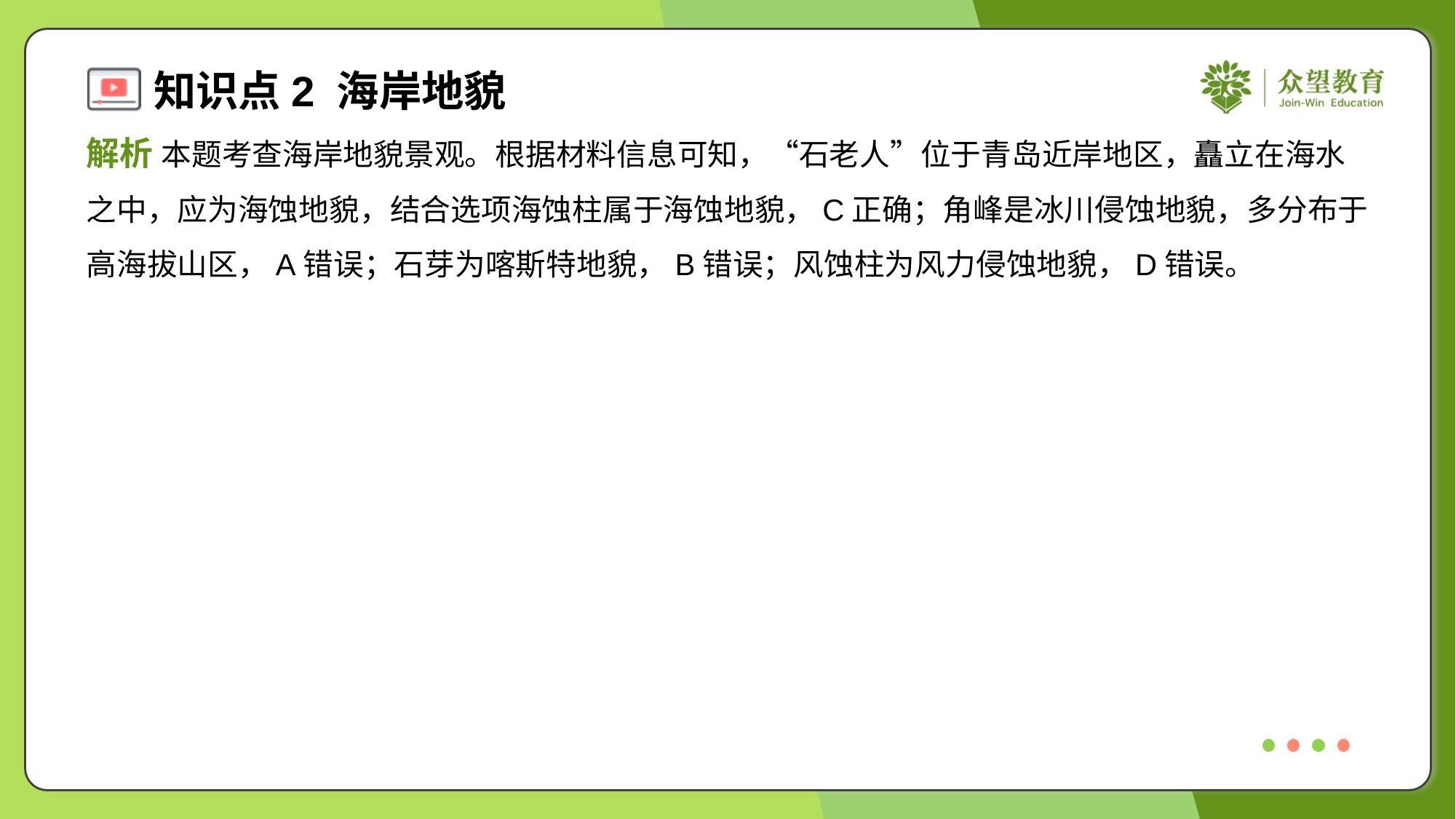

解析 本题考查海岸地貌景观。根据材料信息可知，“石老人”位于青岛近岸地区，矗立在海水
之中，应为海蚀地貌，结合选项海蚀柱属于海蚀地貌，C正确；角峰是冰川侵蚀地貌，多分布于
高海拔山区，A错误；石芽为喀斯特地貌，B错误；风蚀柱为风力侵蚀地貌，D错误。